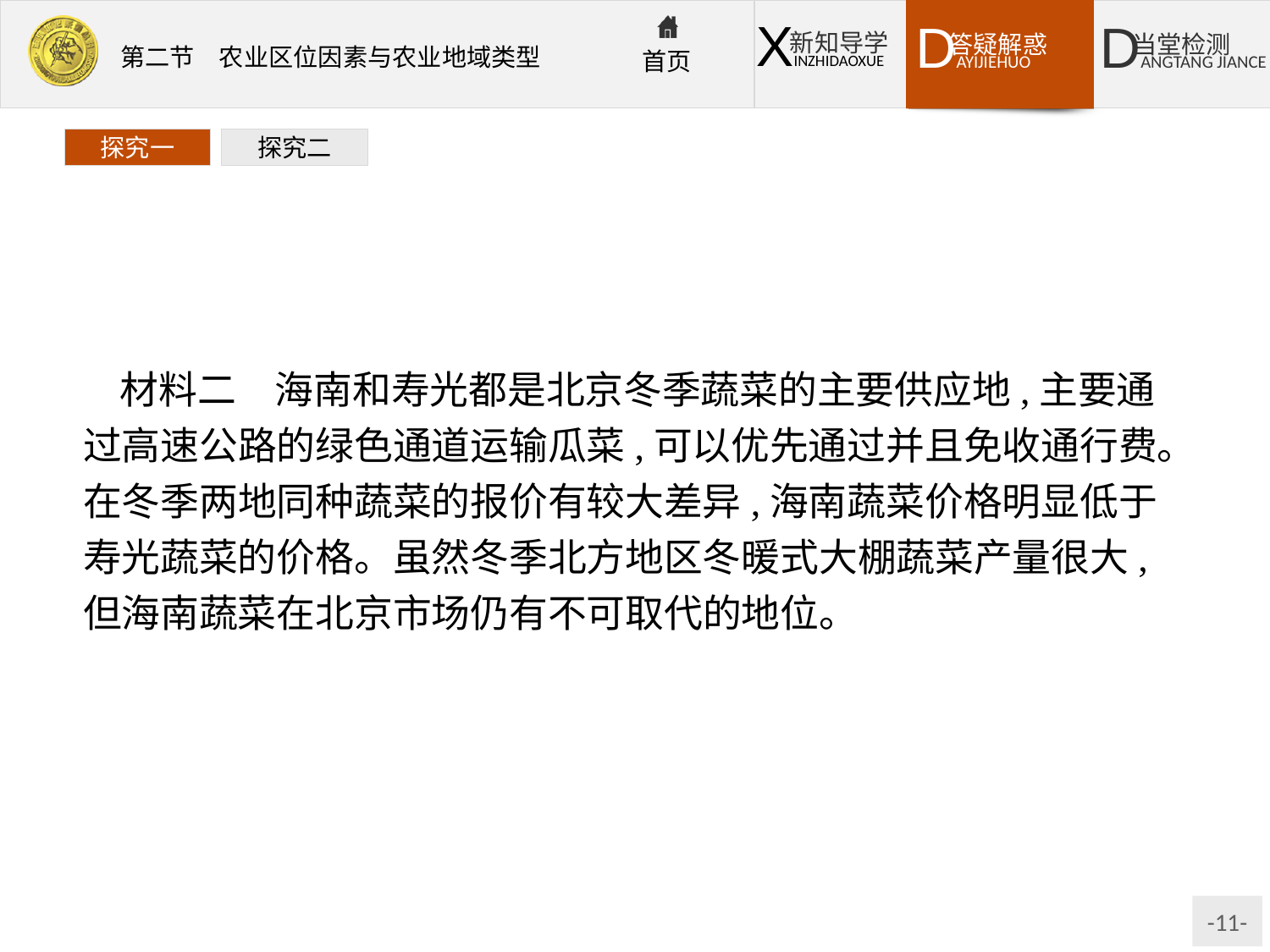

探究一
探究二
材料二　海南和寿光都是北京冬季蔬菜的主要供应地,主要通过高速公路的绿色通道运输瓜菜,可以优先通过并且免收通行费。在冬季两地同种蔬菜的报价有较大差异,海南蔬菜价格明显低于寿光蔬菜的价格。虽然冬季北方地区冬暖式大棚蔬菜产量很大,但海南蔬菜在北京市场仍有不可取代的地位。